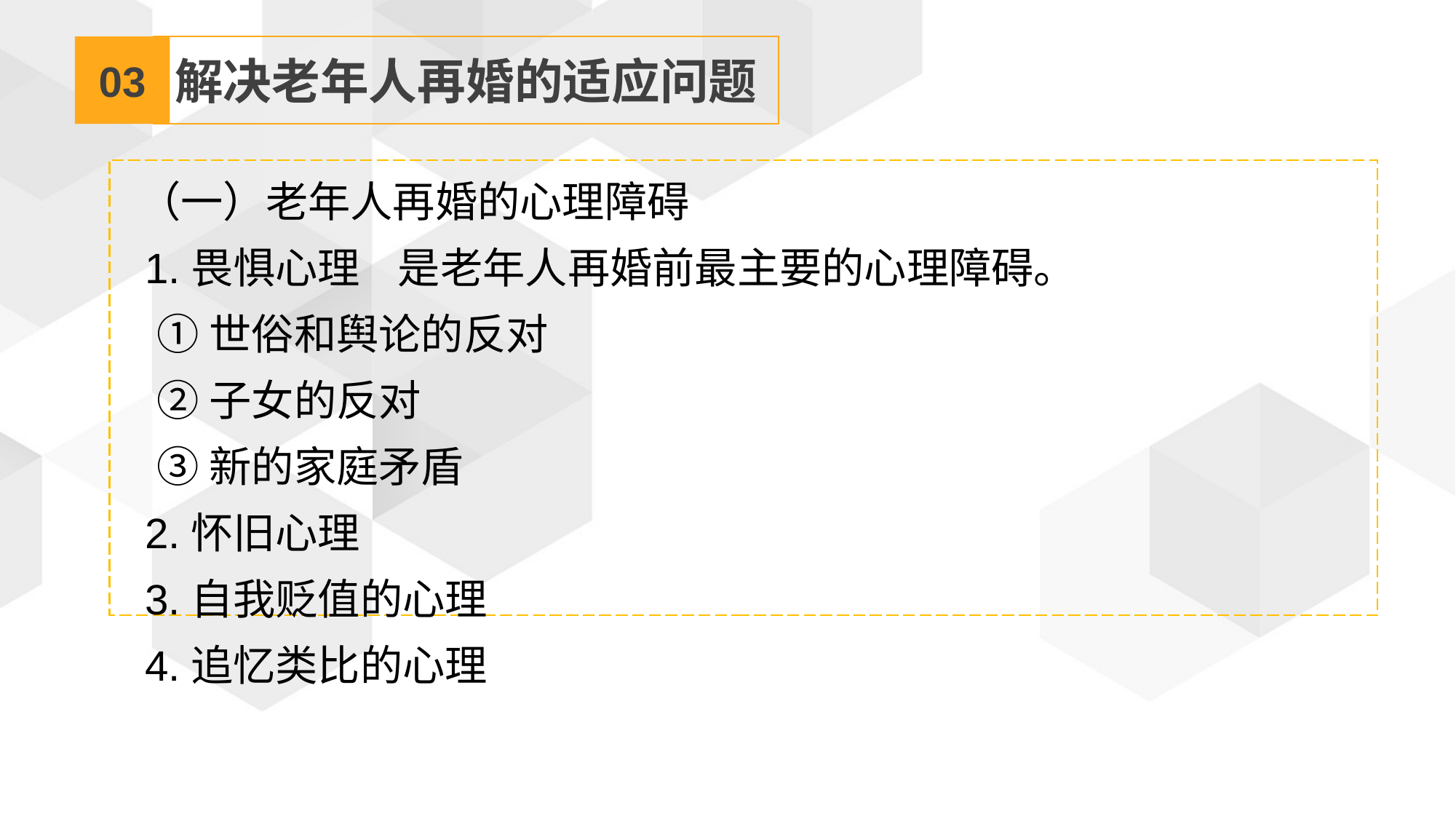

03
解决老年人再婚的适应问题
  （一）老年人再婚的心理障碍
   1.畏惧心理    是老年人再婚前最主要的心理障碍。
     ①世俗和舆论的反对
     ②子女的反对
     ③新的家庭矛盾
   2.怀旧心理
   3.自我贬值的心理
   4.追忆类比的心理